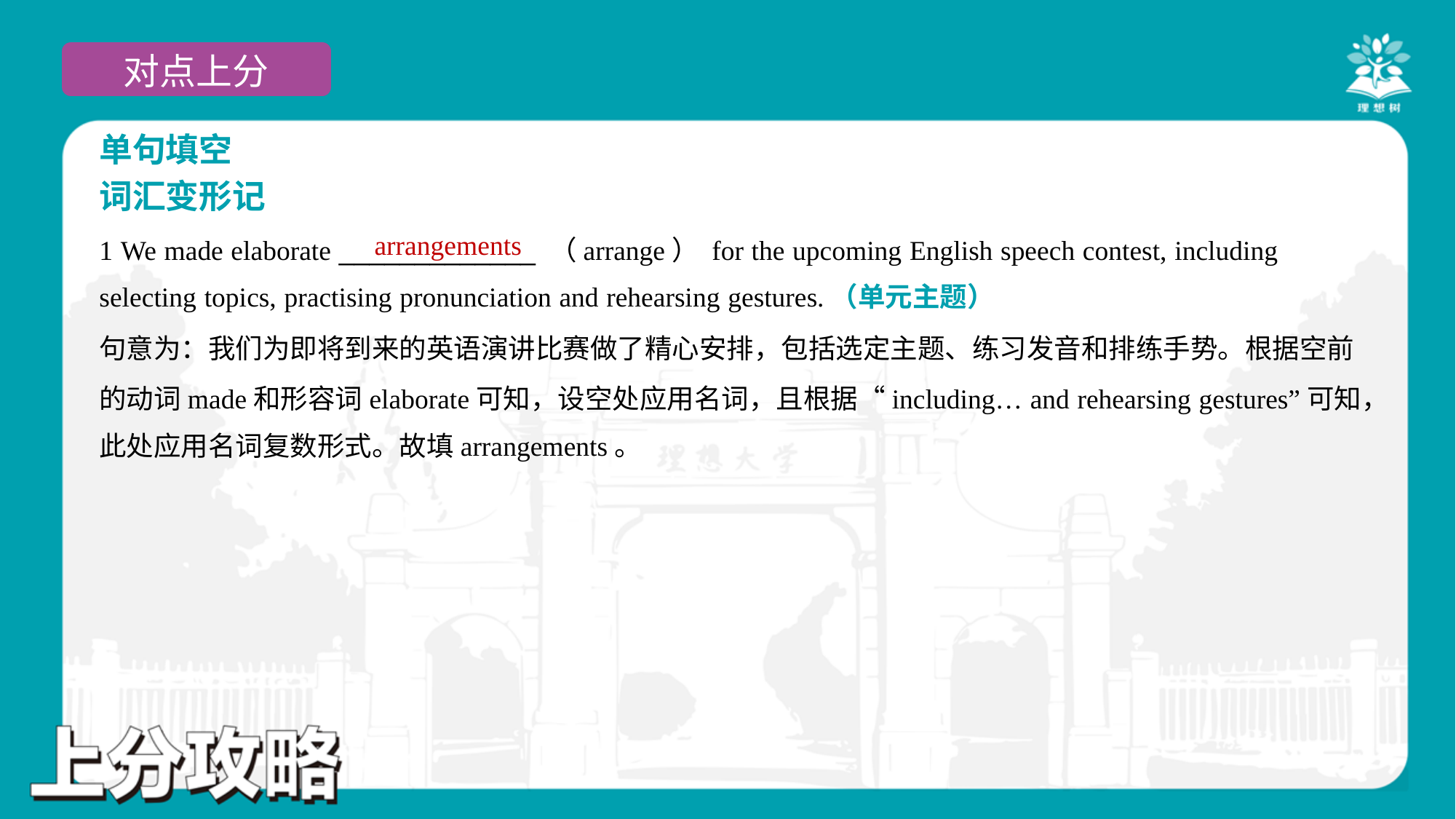

单句填空
词汇变形记
arrangements
1 We made elaborate _____________ （arrange） for the upcoming English speech contest, including
selecting topics, practising pronunciation and rehearsing gestures.（单元主题）
句意为：我们为即将到来的英语演讲比赛做了精心安排，包括选定主题、练习发音和排练手势。根据空前
的动词made和形容词elaborate可知，设空处应用名词，且根据“including… and rehearsing gestures”可知，
此处应用名词复数形式。故填arrangements。